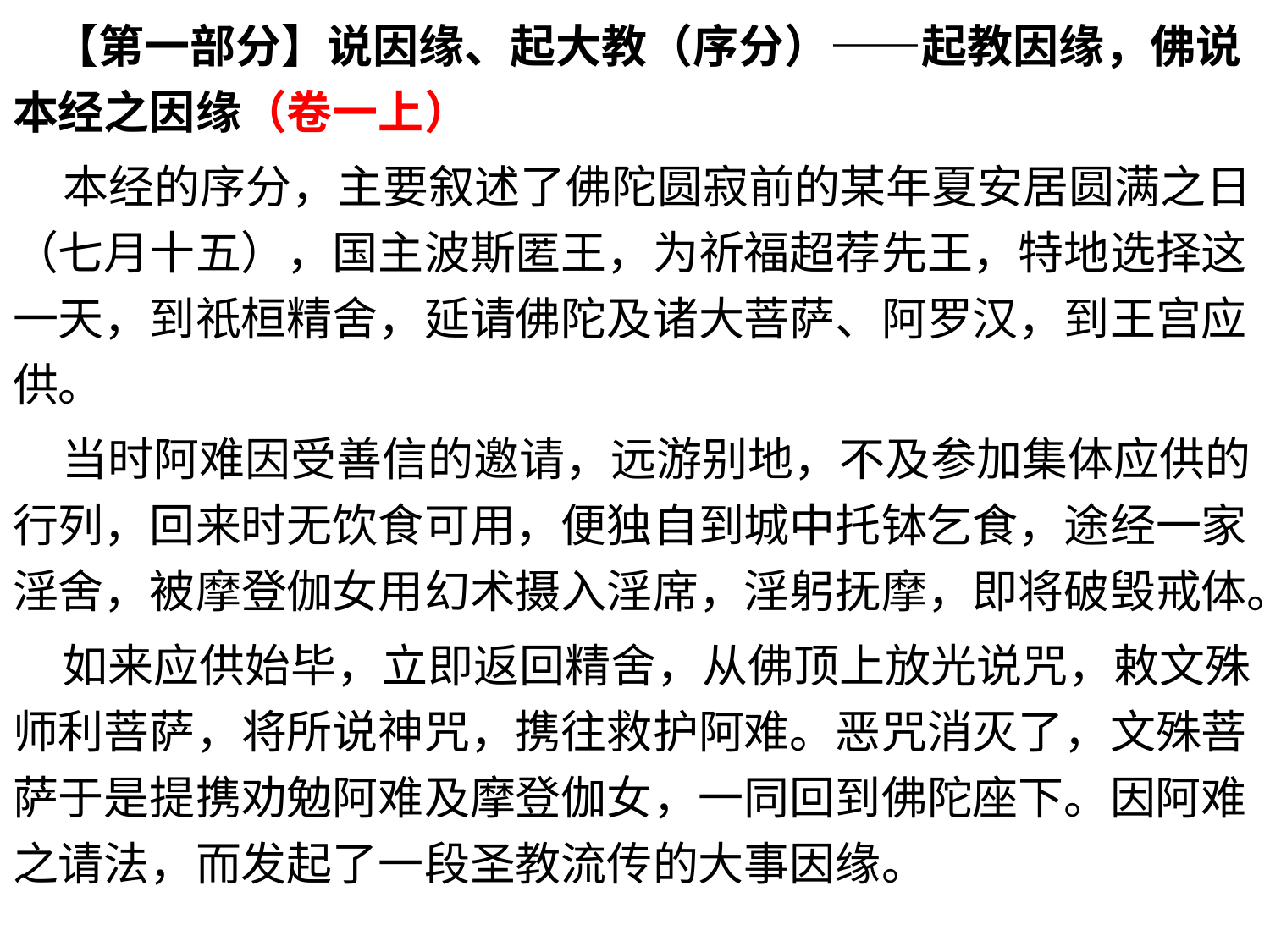

【第一部分】说因缘、起大教（序分）——起教因缘，佛说本经之因缘（卷一上）
    本经的序分，主要叙述了佛陀圆寂前的某年夏安居圆满之日（七月十五），国主波斯匿王，为祈福超荐先王，特地选择这一天，到祇桓精舍，延请佛陀及诸大菩萨、阿罗汉，到王宫应供。
    当时阿难因受善信的邀请，远游别地，不及参加集体应供的行列，回来时无饮食可用，便独自到城中托钵乞食，途经一家淫舍，被摩登伽女用幻术摄入淫席，淫躬抚摩，即将破毁戒体。
    如来应供始毕，立即返回精舍，从佛顶上放光说咒，敕文殊师利菩萨，将所说神咒，携往救护阿难。恶咒消灭了，文殊菩萨于是提携劝勉阿难及摩登伽女，一同回到佛陀座下。因阿难之请法，而发起了一段圣教流传的大事因缘。